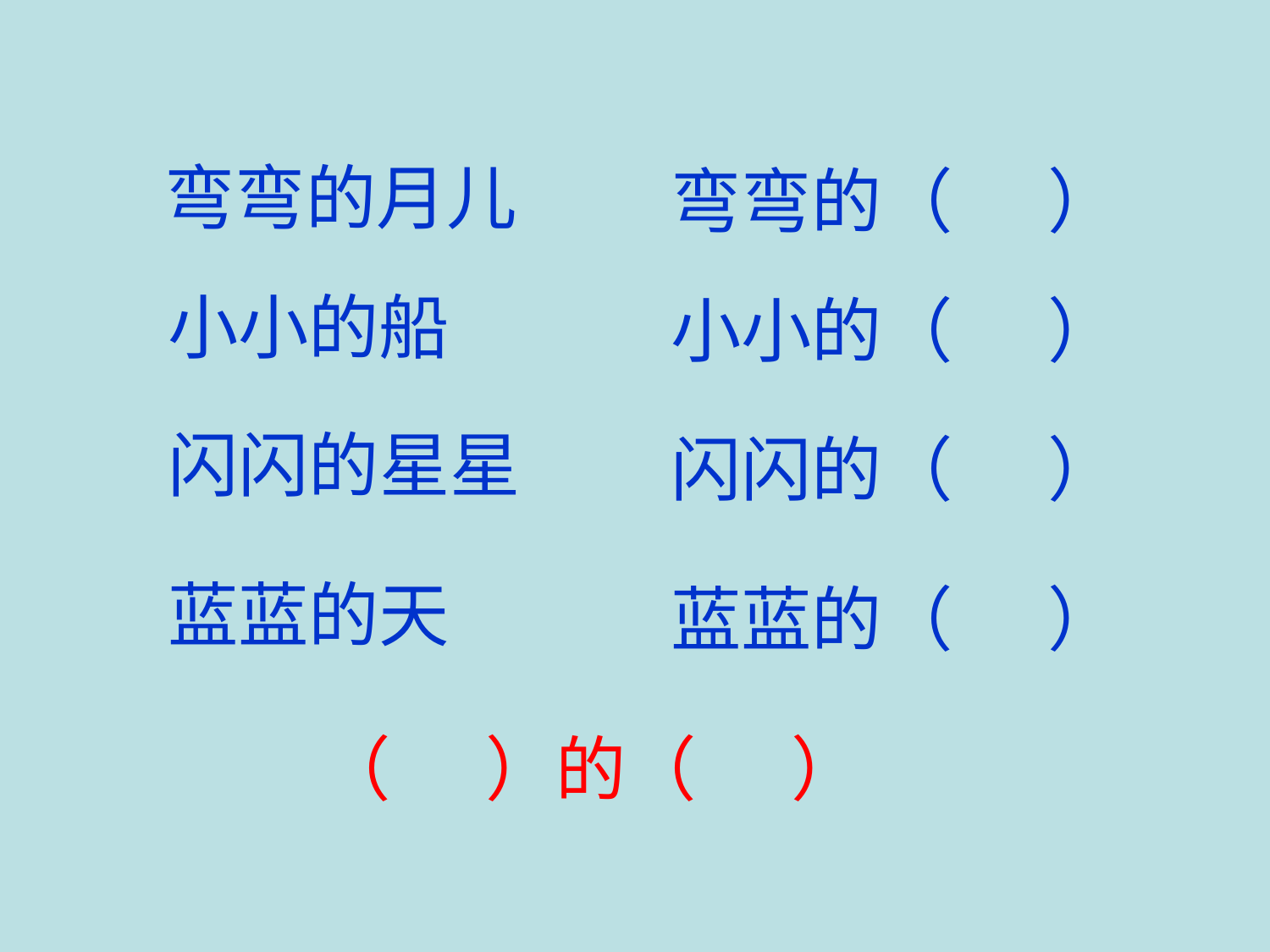

弯弯的月儿
弯弯的（      ）
小小的船
小小的（      ）
闪闪的星星
闪闪的（      ）
蓝蓝的天
蓝蓝的（      ）
（      ）的（      ）